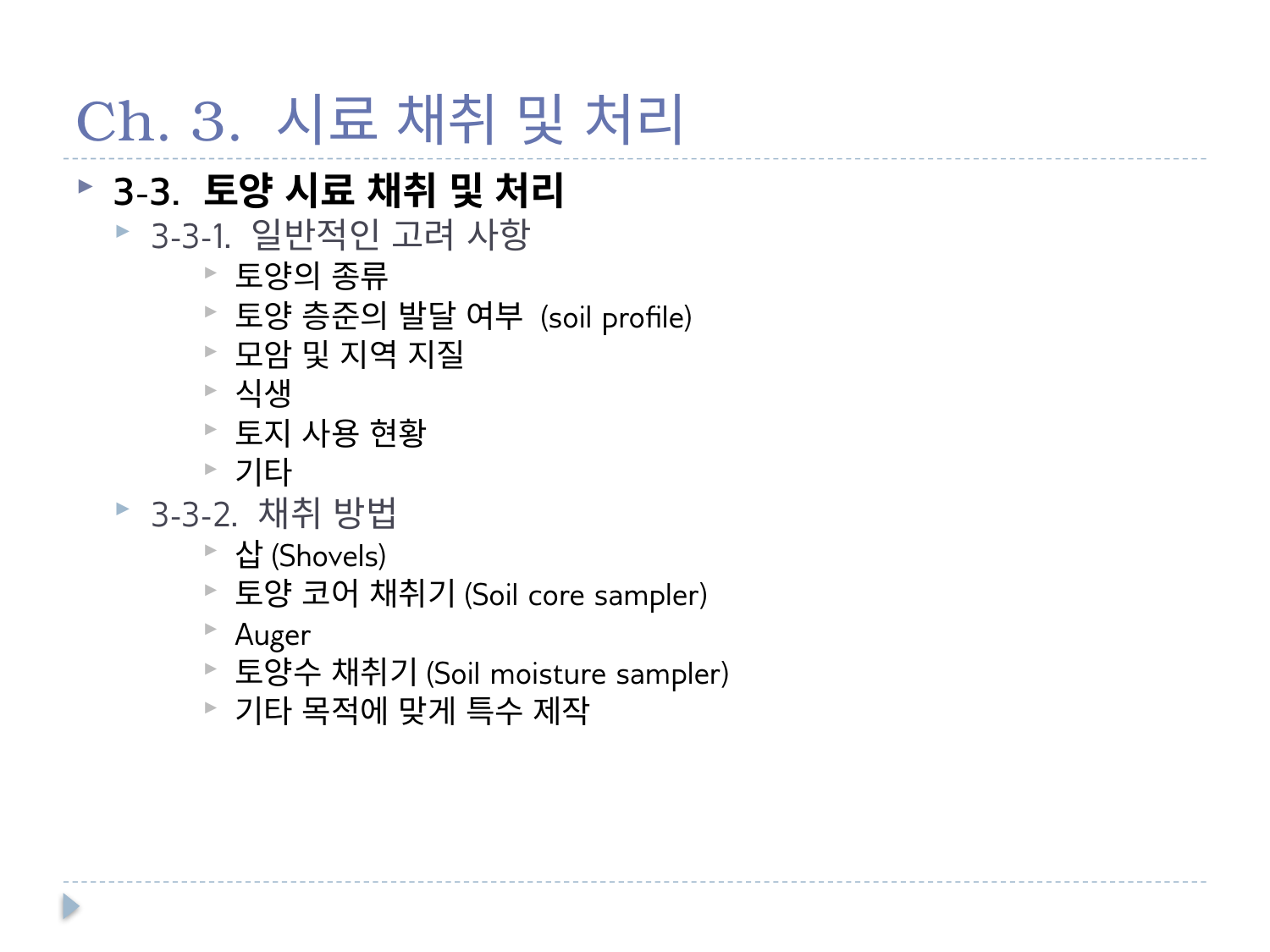

# Ch. 3. 시료 채취 및 처리
3-3. 토양 시료 채취 및 처리
3-3-1. 일반적인 고려 사항
토양의 종류
토양 층준의 발달 여부 (soil profile)
모암 및 지역 지질
식생
토지 사용 현황
기타
3-3-2. 채취 방법
삽(Shovels)
토양 코어 채취기(Soil core sampler)
Auger
토양수 채취기(Soil moisture sampler)
기타 목적에 맞게 특수 제작